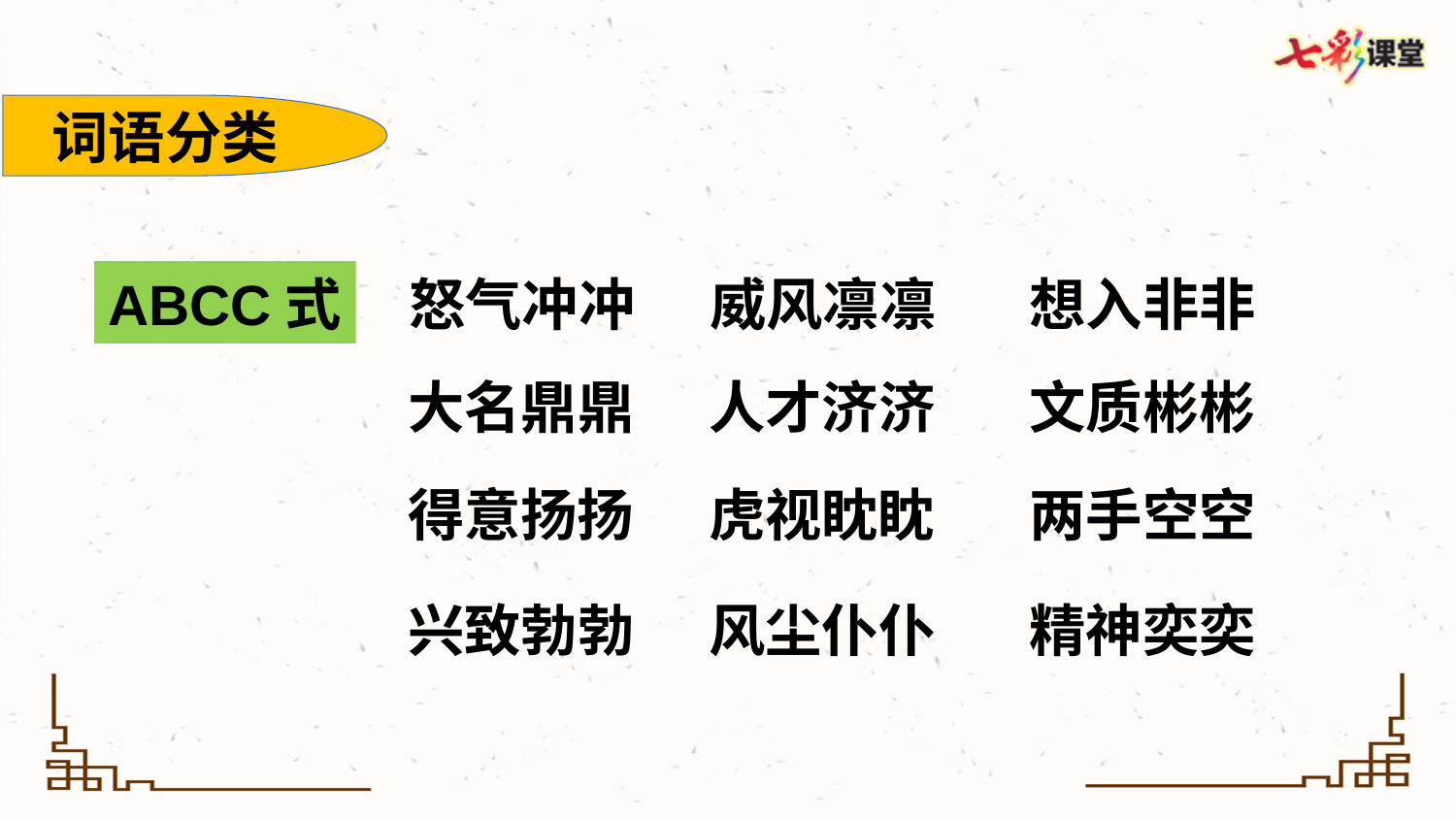

词语分类
ABCC式
怒气冲冲
威风凛凛
想入非非
大名鼎鼎
人才济济
文质彬彬
得意扬扬
虎视眈眈
两手空空
兴致勃勃
风尘仆仆
精神奕奕